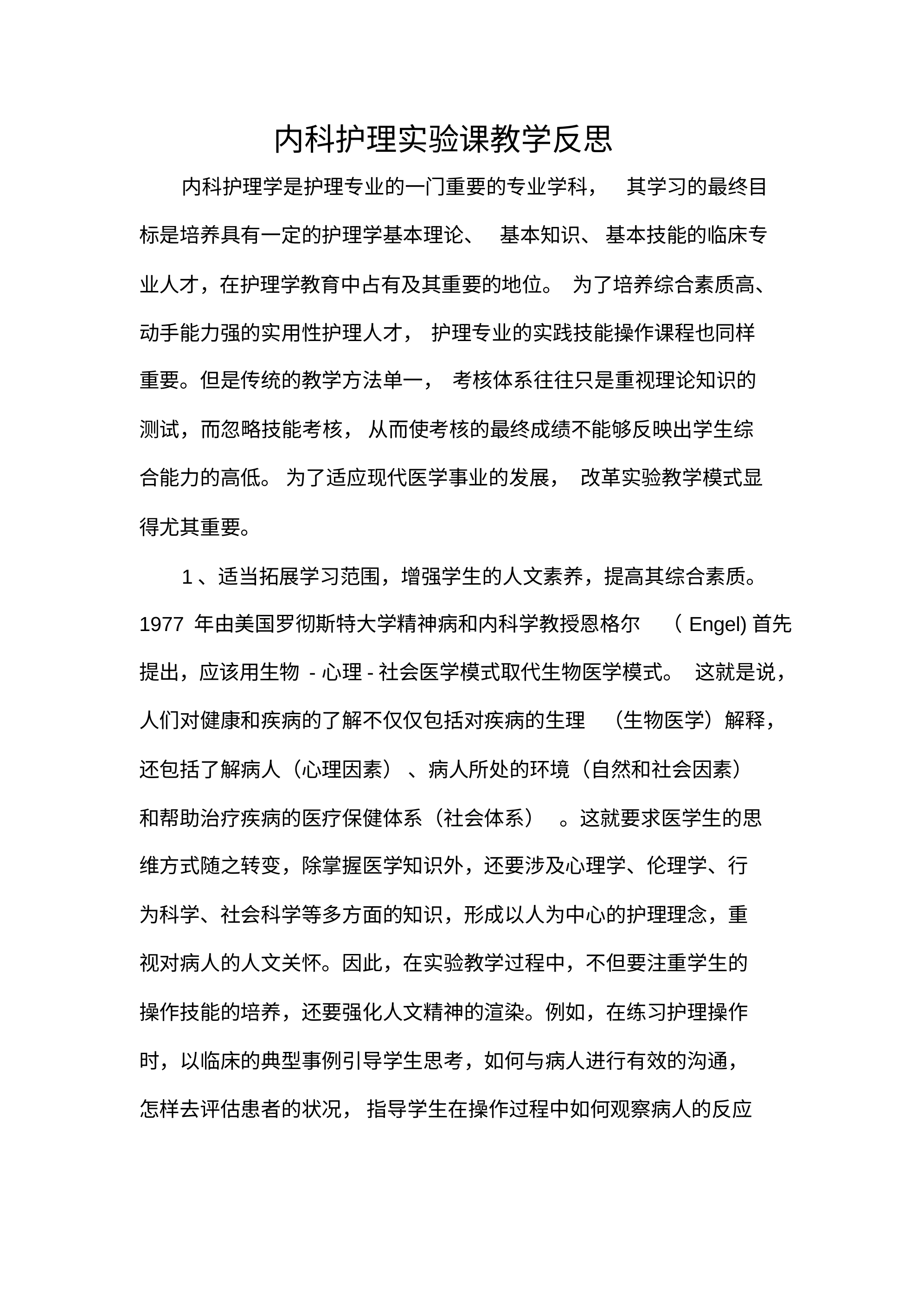

内科护理实验课教学反思
内科护理学是护理专业的一门重要的专业学科， 其学习的最终目
标是培养具有一定的护理学基本理论、 基本知识、 基本技能的临床专
业人才，在护理学教育中占有及其重要的地位。 为了培养综合素质高、
动手能力强的实用性护理人才， 护理专业的实践技能操作课程也同样
重要。但是传统的教学方法单一， 考核体系往往只是重视理论知识的
测试，而忽略技能考核， 从而使考核的最终成绩不能够反映出学生综
合能力的高低。 为了适应现代医学事业的发展， 改革实验教学模式显
得尤其重要。
1、适当拓展学习范围，增强学生的人文素养，提高其综合素质。
1977 年由美国罗彻斯特大学精神病和内科学教授恩格尔 （Engel)首先
提出，应该用生物 -心理-社会医学模式取代生物医学模式。 这就是说，
人们对健康和疾病的了解不仅仅包括对疾病的生理 （生物医学）解释，
还包括了解病人（心理因素） 、病人所处的环境（自然和社会因素）
和帮助治疗疾病的医疗保健体系（社会体系） 。这就要求医学生的思
维方式随之转变，除掌握医学知识外，还要涉及心理学、伦理学、行
为科学、社会科学等多方面的知识，形成以人为中心的护理理念，重
视对病人的人文关怀。因此，在实验教学过程中，不但要注重学生的
操作技能的培养，还要强化人文精神的渲染。例如，在练习护理操作
时，以临床的典型事例引导学生思考，如何与病人进行有效的沟通，
怎样去评估患者的状况， 指导学生在操作过程中如何观察病人的反应